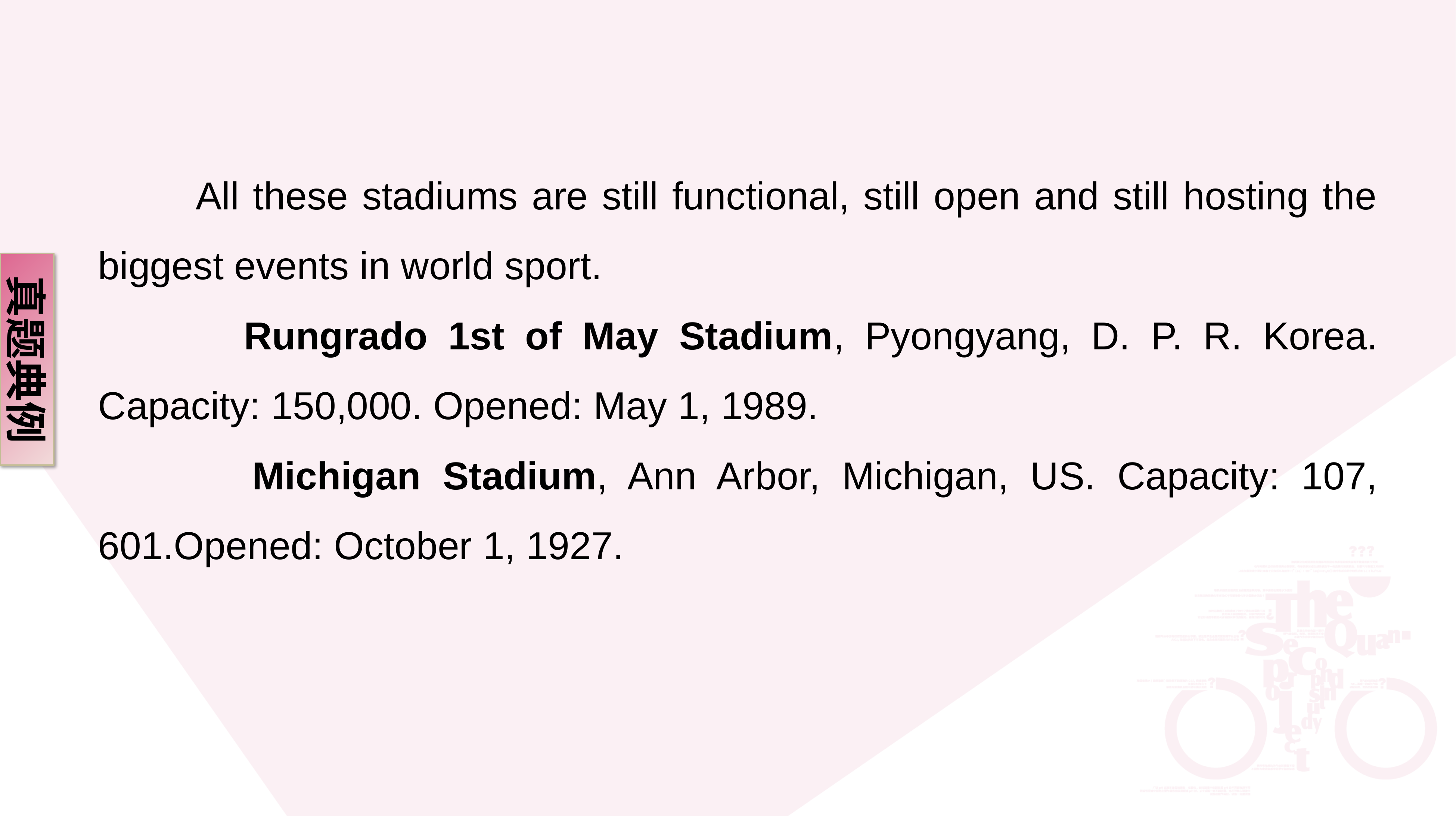

All these stadiums are still functional, still open and still hosting the biggest events in world sport.
       Rungrado 1st of May Stadium, Pyongyang, D. P. R. Korea. Capacity: 150,000. Opened: May 1, 1989.
       Michigan Stadium, Ann Arbor, Michigan, US. Capacity: 107, 601.Opened: October 1, 1927.
真题典例